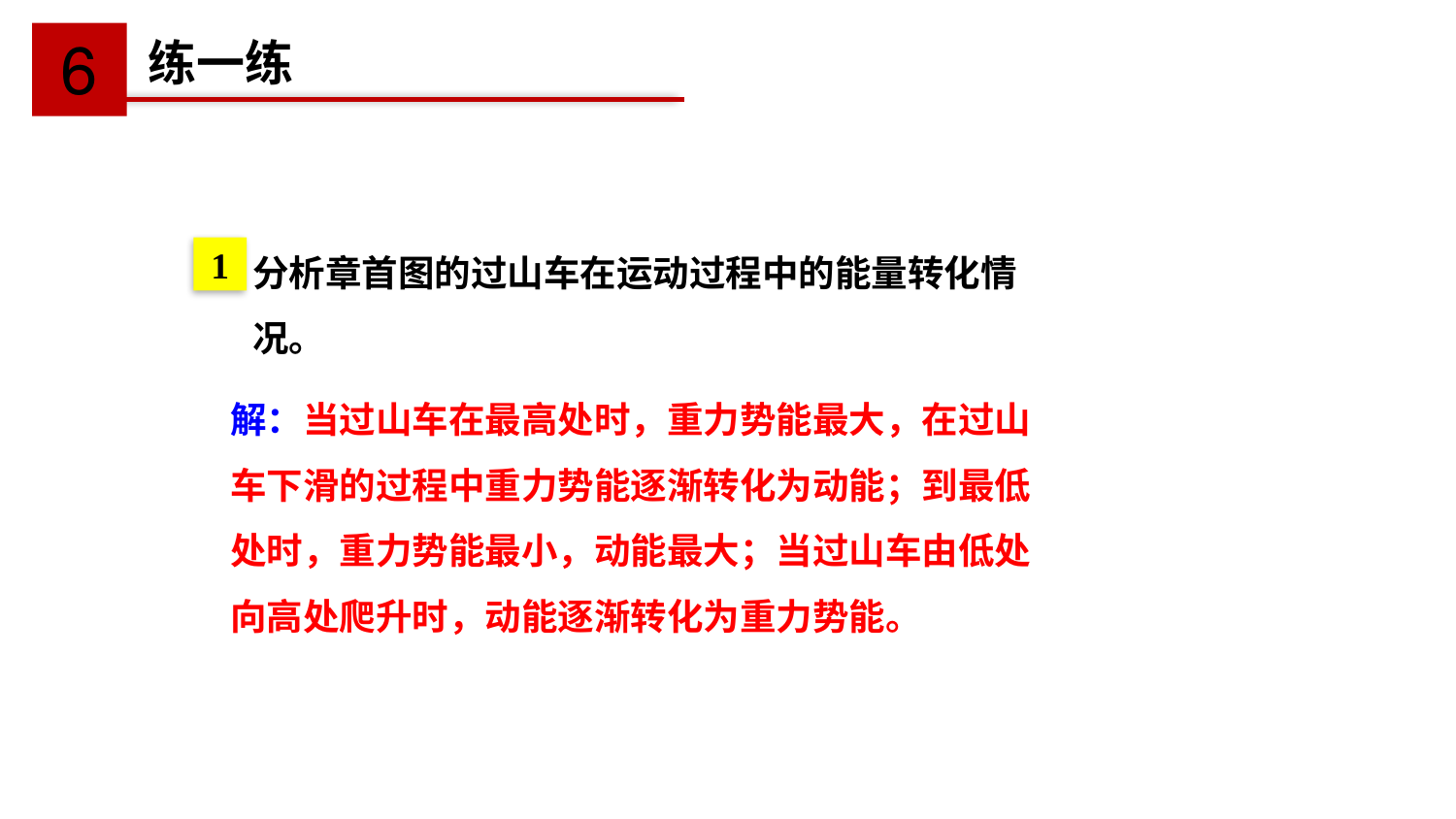

6
练一练
分析章首图的过山车在运动过程中的能量转化情况。
1
解：当过山车在最高处时，重力势能最大，在过山车下滑的过程中重力势能逐渐转化为动能；到最低处时，重力势能最小，动能最大；当过山车由低处向高处爬升时，动能逐渐转化为重力势能。